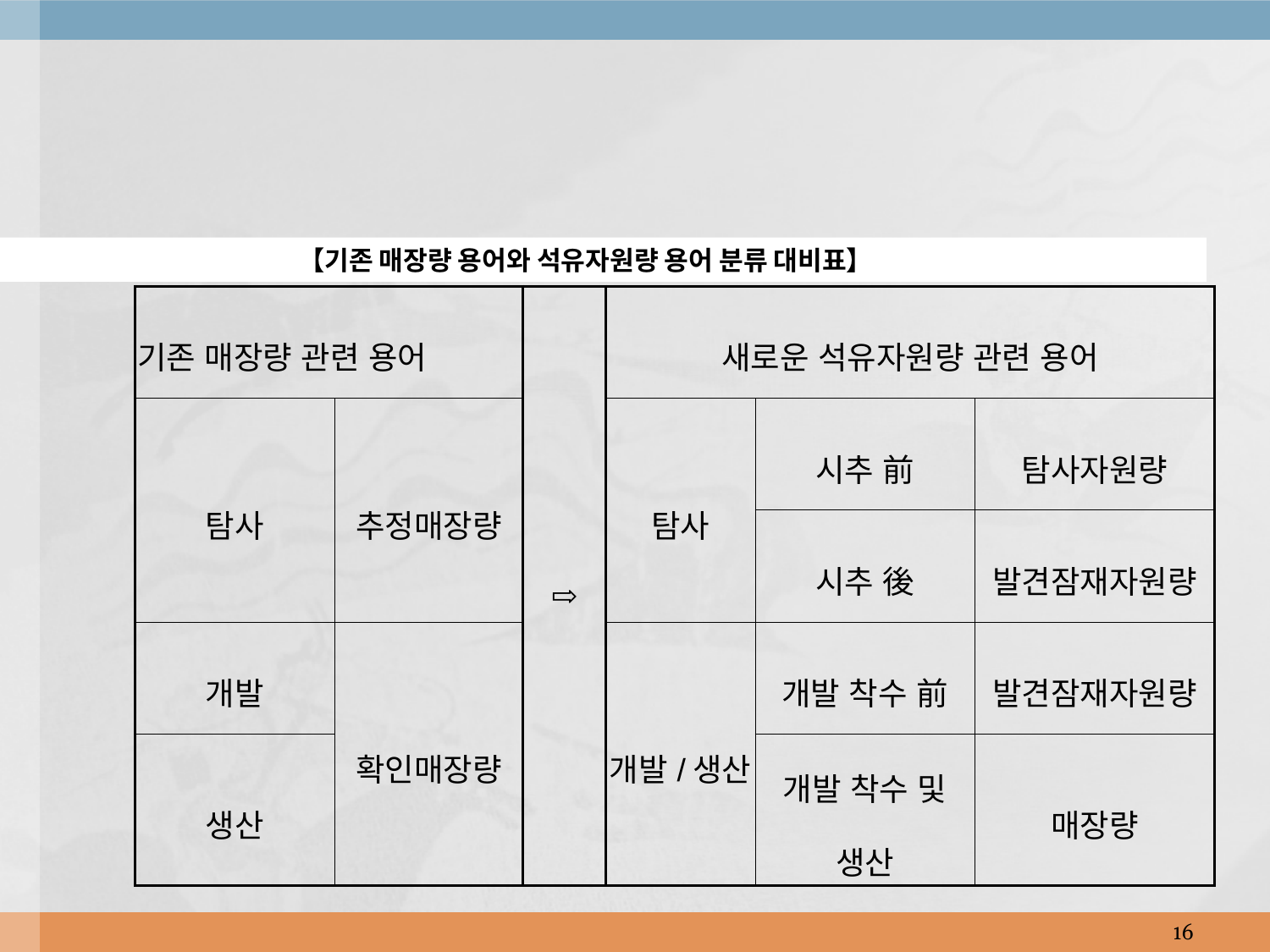

#
【기존 매장량 용어와 석유자원량 용어 분류 대비표】
| 기존 매장량 관련 용어 |  | ⇨ | 새로운 석유자원량 관련 용어 |  |  |
| --- | --- | --- | --- | --- | --- |
| 탐사 | 추정매장량 |  | 탐사 | 시추 前 | 탐사자원량 |
|  |  |  |  | 시추 後 | 발견잠재자원량 |
| 개발 | 확인매장량 |  | 개발/생산 | 개발 착수 前 | 발견잠재자원량 |
| 생산 |  |  |  | 개발 착수 및 생산 | 매장량 |
16